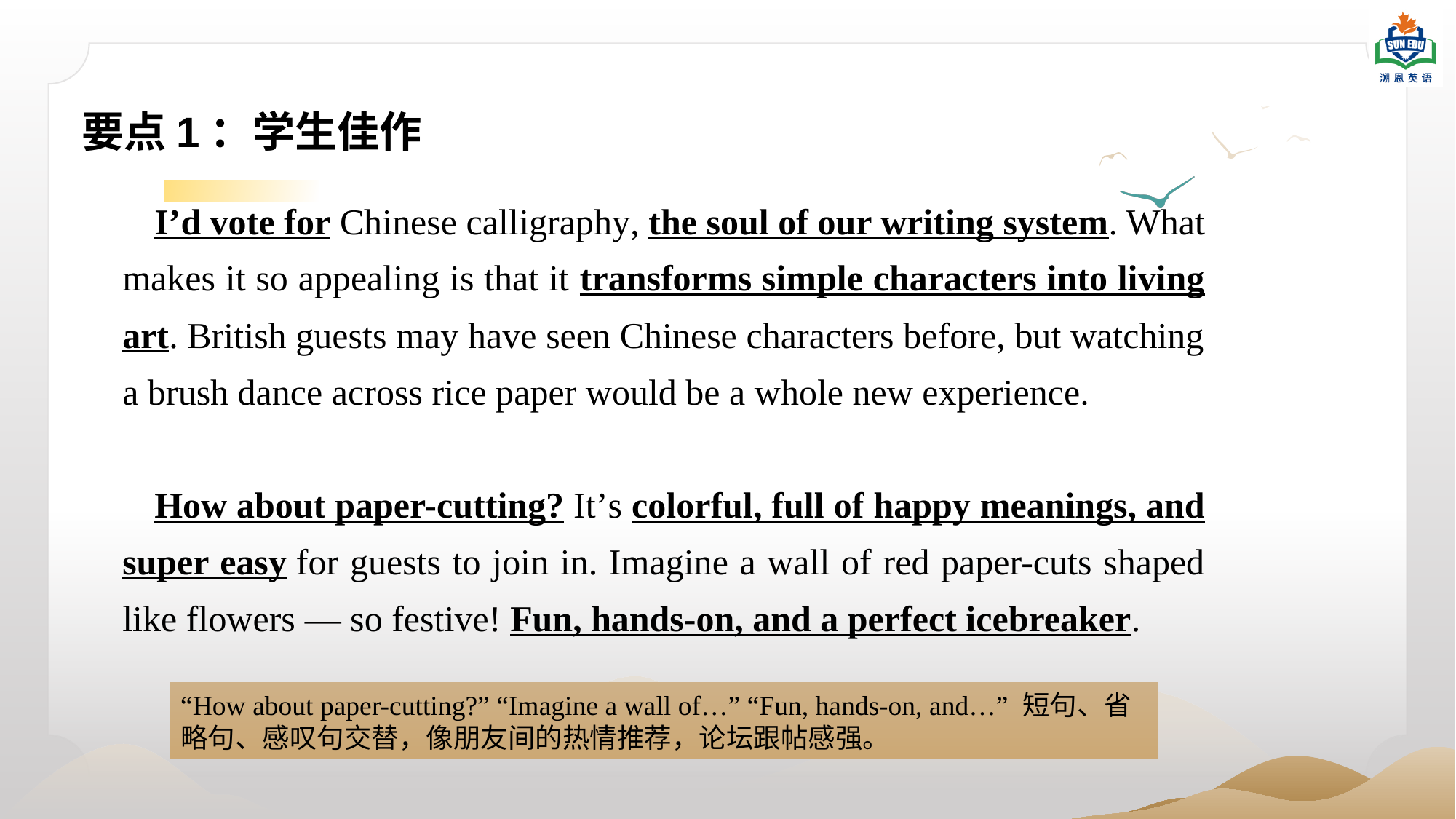

# 要点1：学生佳作
I’d vote for Chinese calligraphy, the soul of our writing system. What makes it so appealing is that it transforms simple characters into living art. British guests may have seen Chinese characters before, but watching a brush dance across rice paper would be a whole new experience.

How about paper-cutting? It’s colorful, full of happy meanings, and super easy for guests to join in. Imagine a wall of red paper-cuts shaped like flowers — so festive! Fun, hands-on, and a perfect icebreaker.
“How about paper-cutting?” “Imagine a wall of…” “Fun, hands-on, and…” 短句、省略句、感叹句交替，像朋友间的热情推荐，论坛跟帖感强。